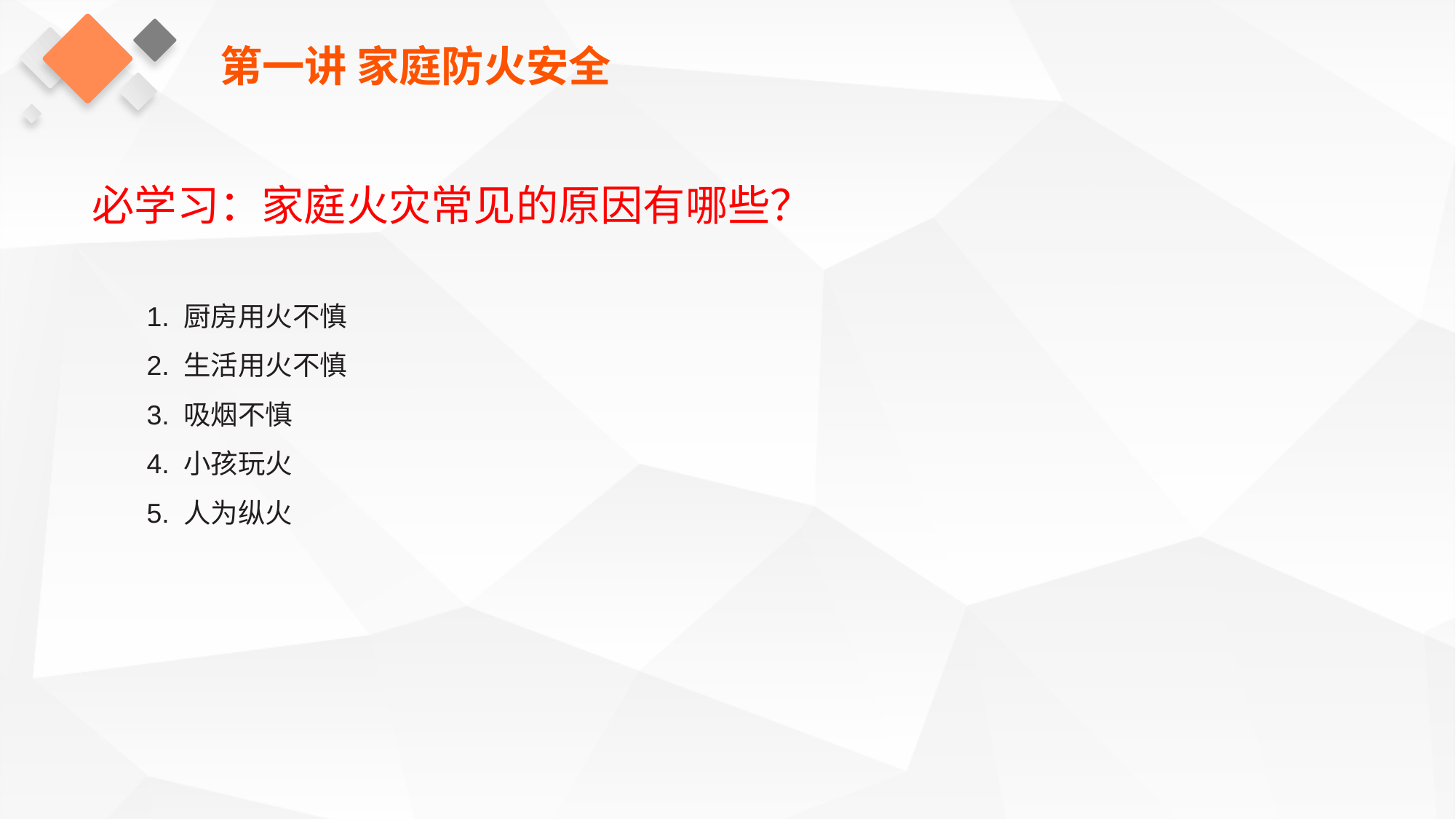

第一讲 家庭防火安全
必学习：家庭火灾常见的原因有哪些？
1. 厨房用火不慎
2. 生活用火不慎
3. 吸烟不慎
4. 小孩玩火
5. 人为纵火